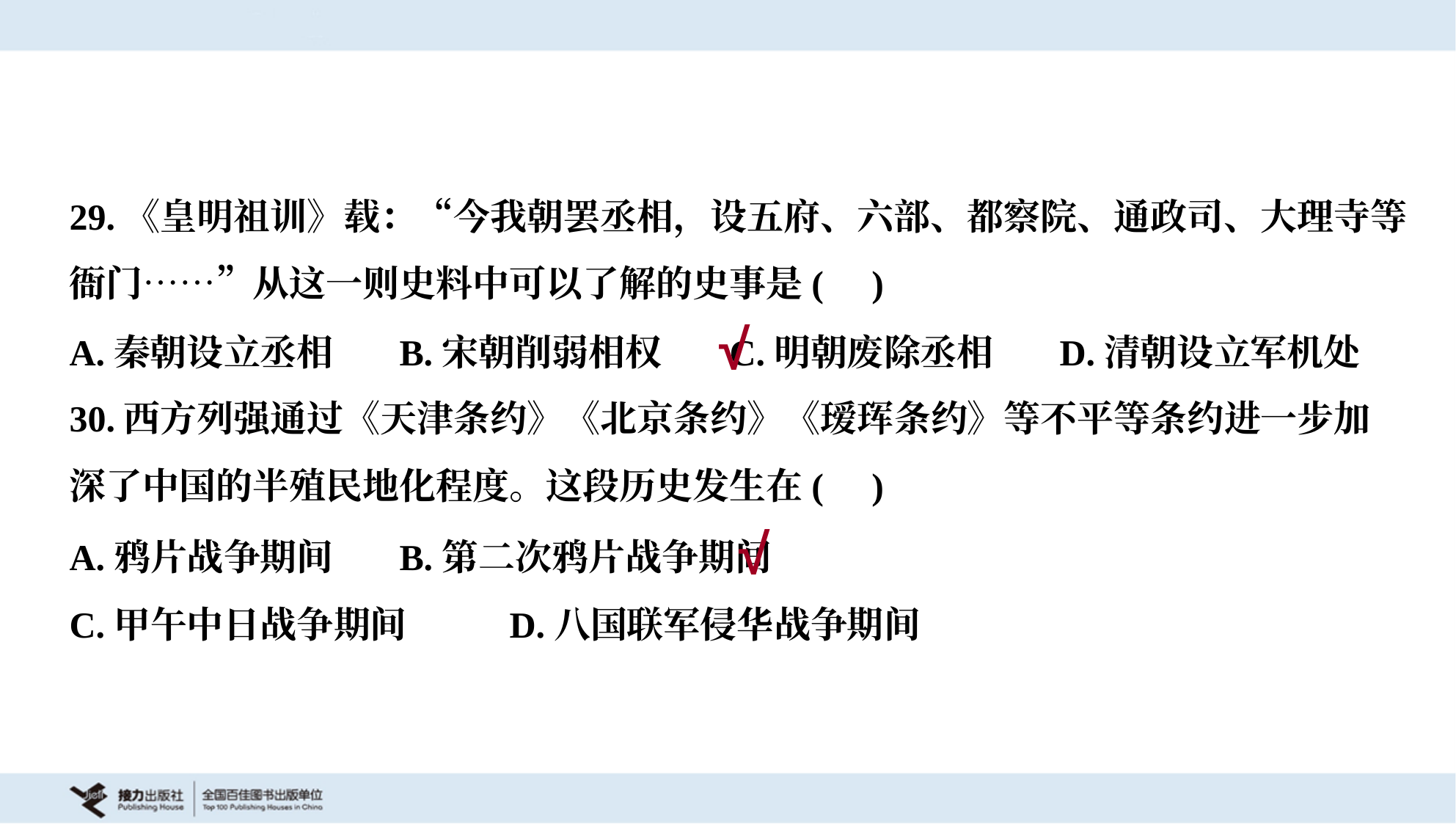

29.《皇明祖训》载：“今我朝罢丞相，设五府、六部、都察院、通政司、大理寺等
衙门……”从这一则史料中可以了解的史事是(     )
A.秦朝设立丞相	B.宋朝削弱相权	C.明朝废除丞相	D.清朝设立军机处
√
30.西方列强通过《天津条约》《北京条约》《瑷珲条约》等不平等条约进一步加
深了中国的半殖民地化程度。这段历史发生在(     )
A.鸦片战争期间	B.第二次鸦片战争期间
C.甲午中日战争期间	D.八国联军侵华战争期间
√